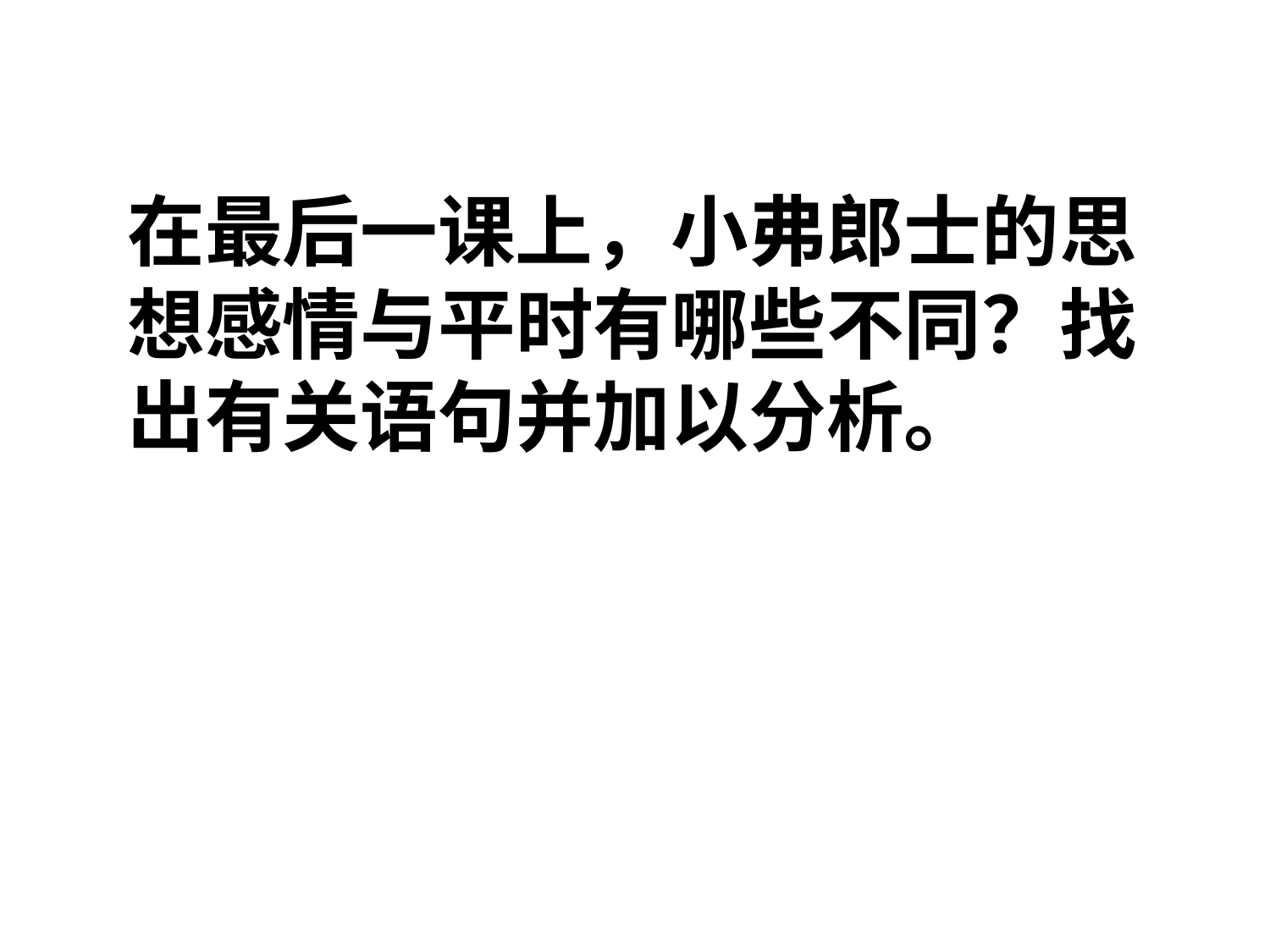

在最后一课上，小弗郎士的思想感情与平时有哪些不同？找出有关语句并加以分析。